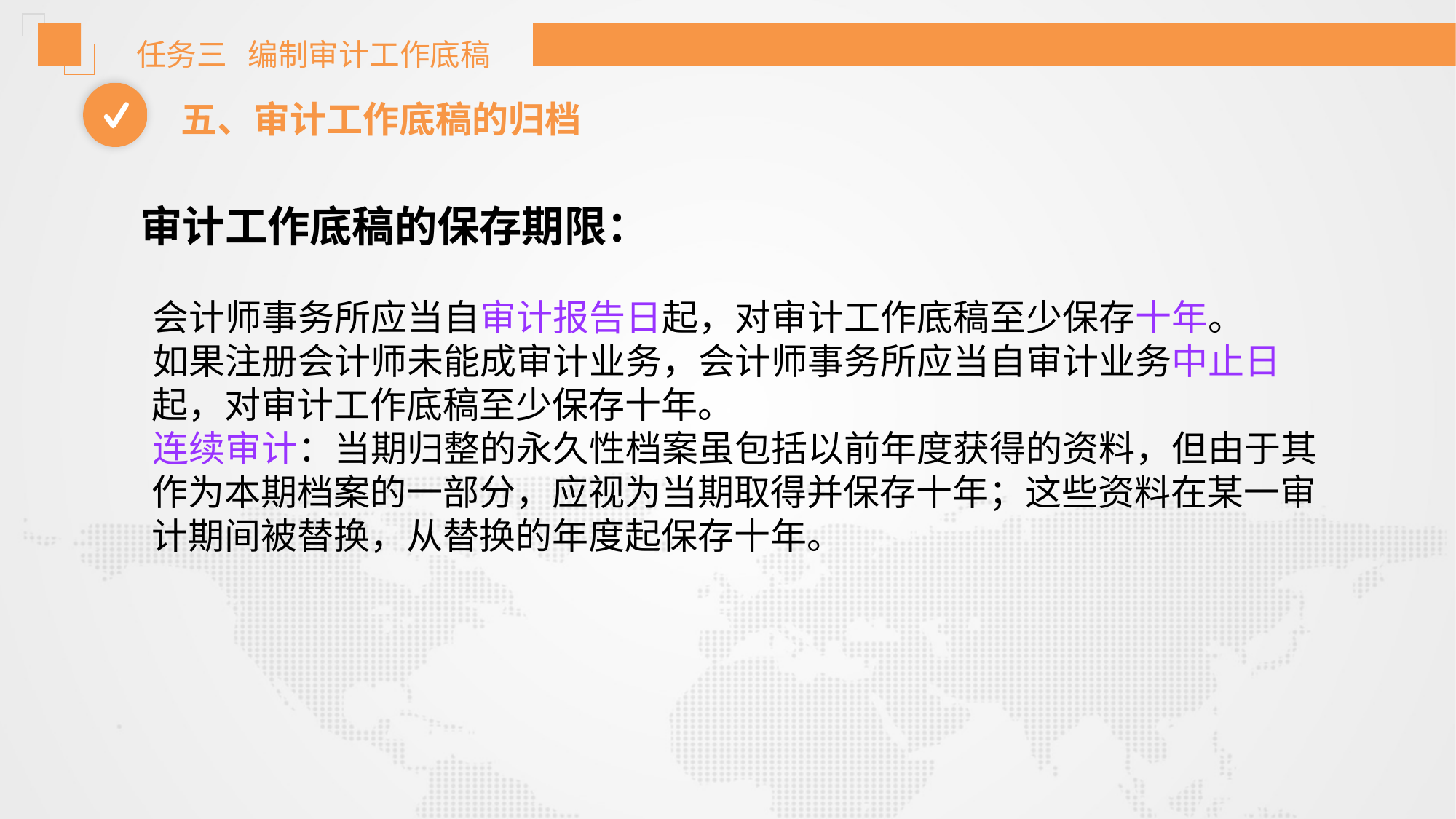

任务三   编制审计工作底稿

五、审计工作底稿的归档

  审计工作底稿的保存期限：

    会计师事务所应当自审计报告日起，对审计工作底稿至少保存十年。
    如果注册会计师未能成审计业务，会计师事务所应当自审计业务中止日起，对审计工作底稿至少保存十年。
    连续审计：当期归整的永久性档案虽包括以前年度获得的资料，但由于其作为本期档案的一部分，应视为当期取得并保存十年；这些资料在某一审计期间被替换，从替换的年度起保存十年。